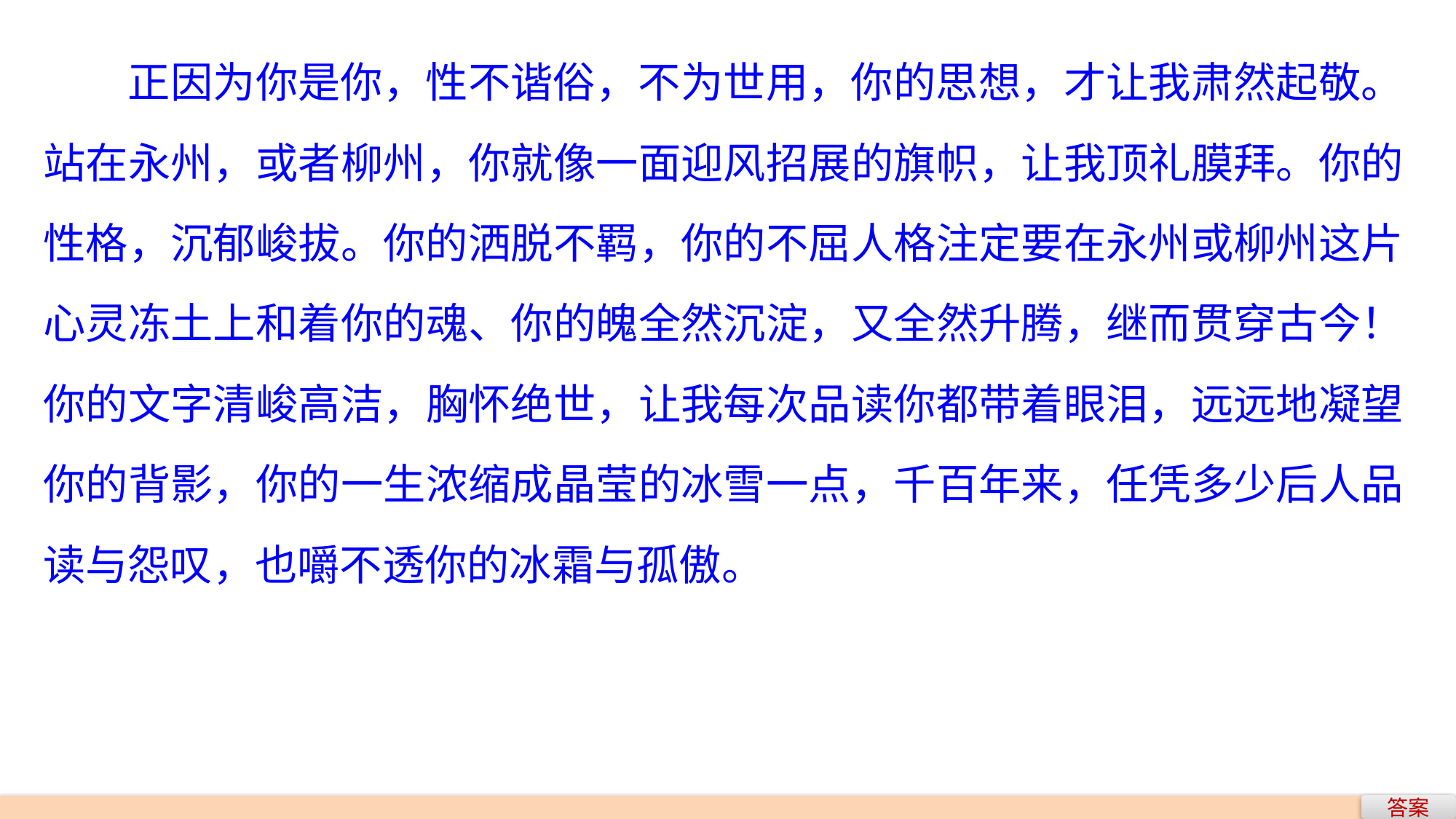

正因为你是你，性不谐俗，不为世用，你的思想，才让我肃然起敬。站在永州，或者柳州，你就像一面迎风招展的旗帜，让我顶礼膜拜。你的性格，沉郁峻拔。你的洒脱不羁，你的不屈人格注定要在永州或柳州这片心灵冻土上和着你的魂、你的魄全然沉淀，又全然升腾，继而贯穿古今！你的文字清峻高洁，胸怀绝世，让我每次品读你都带着眼泪，远远地凝望你的背影，你的一生浓缩成晶莹的冰雪一点，千百年来，任凭多少后人品读与怨叹，也嚼不透你的冰霜与孤傲。
答案